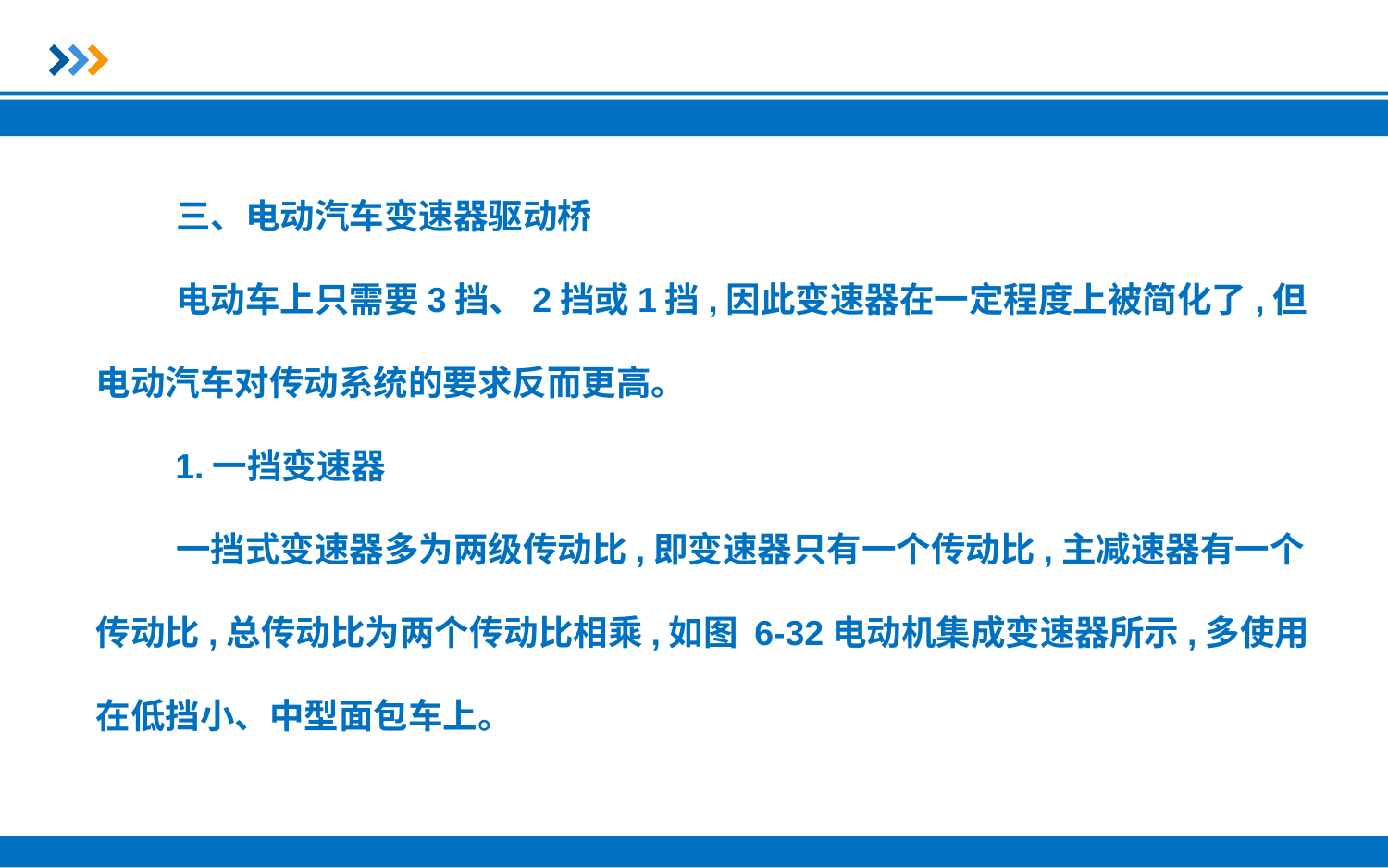

三、电动汽车变速器驱动桥
    电动车上只需要3挡、2挡或1挡,因此变速器在一定程度上被简化了,但电动汽车对传动系统的要求反而更高。
    1.一挡变速器
    一挡式变速器多为两级传动比,即变速器只有一个传动比,主减速器有一个传动比,总传动比为两个传动比相乘,如图 6-32电动机集成变速器所示,多使用在低挡小、中型面包车上。